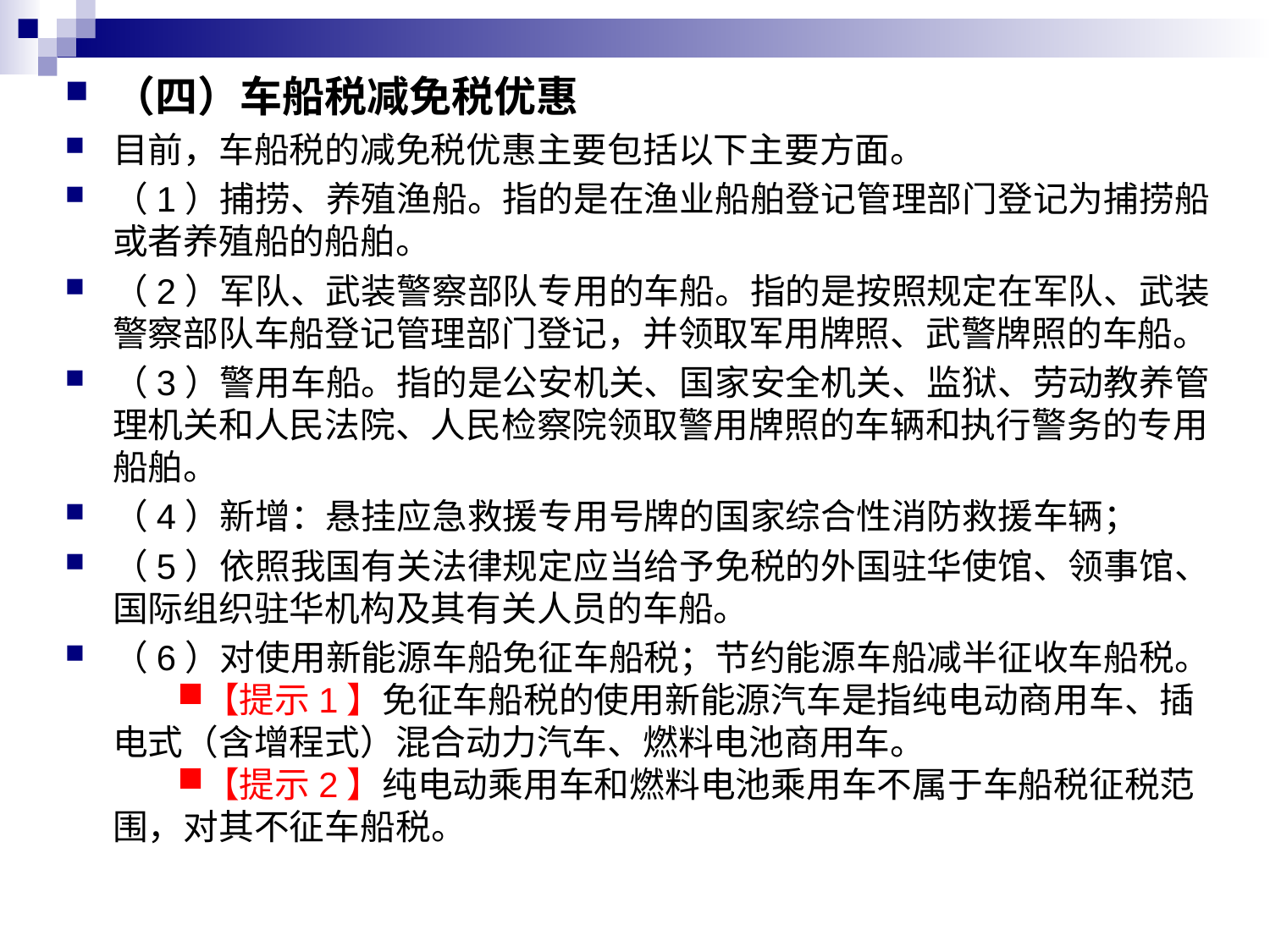

（四）车船税减免税优惠
目前，车船税的减免税优惠主要包括以下主要方面。
（1）捕捞、养殖渔船。指的是在渔业船舶登记管理部门登记为捕捞船或者养殖船的船舶。
（2）军队、武装警察部队专用的车船。指的是按照规定在军队、武装警察部队车船登记管理部门登记，并领取军用牌照、武警牌照的车船。
（3）警用车船。指的是公安机关、国家安全机关、监狱、劳动教养管理机关和人民法院、人民检察院领取警用牌照的车辆和执行警务的专用船舶。
（4）新增：悬挂应急救援专用号牌的国家综合性消防救援车辆；
（5）依照我国有关法律规定应当给予免税的外国驻华使馆、领事馆、国际组织驻华机构及其有关人员的车船。
（6）对使用新能源车船免征车船税；节约能源车船减半征收车船税。
【提示1】免征车船税的使用新能源汽车是指纯电动商用车、插电式（含增程式）混合动力汽车、燃料电池商用车。
【提示2】纯电动乘用车和燃料电池乘用车不属于车船税征税范围，对其不征车船税。
#